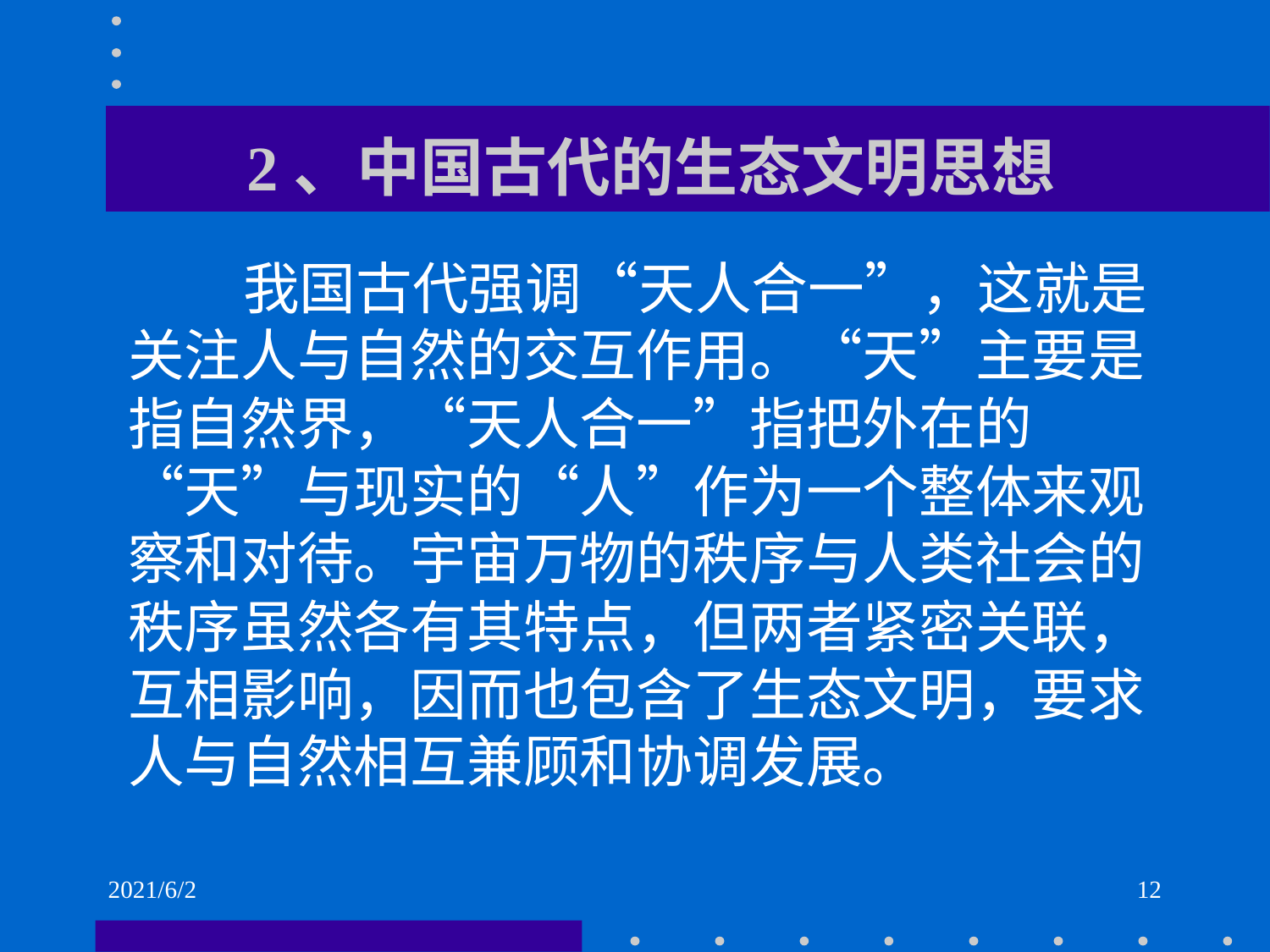

# 2、中国古代的生态文明思想
        我国古代强调“天人合一”，这就是关注人与自然的交互作用。“天”主要是指自然界，“天人合一”指把外在的“天”与现实的“人”作为一个整体来观察和对待。宇宙万物的秩序与人类社会的秩序虽然各有其特点，但两者紧密关联，互相影响，因而也包含了生态文明，要求人与自然相互兼顾和协调发展。
2021/6/2
12